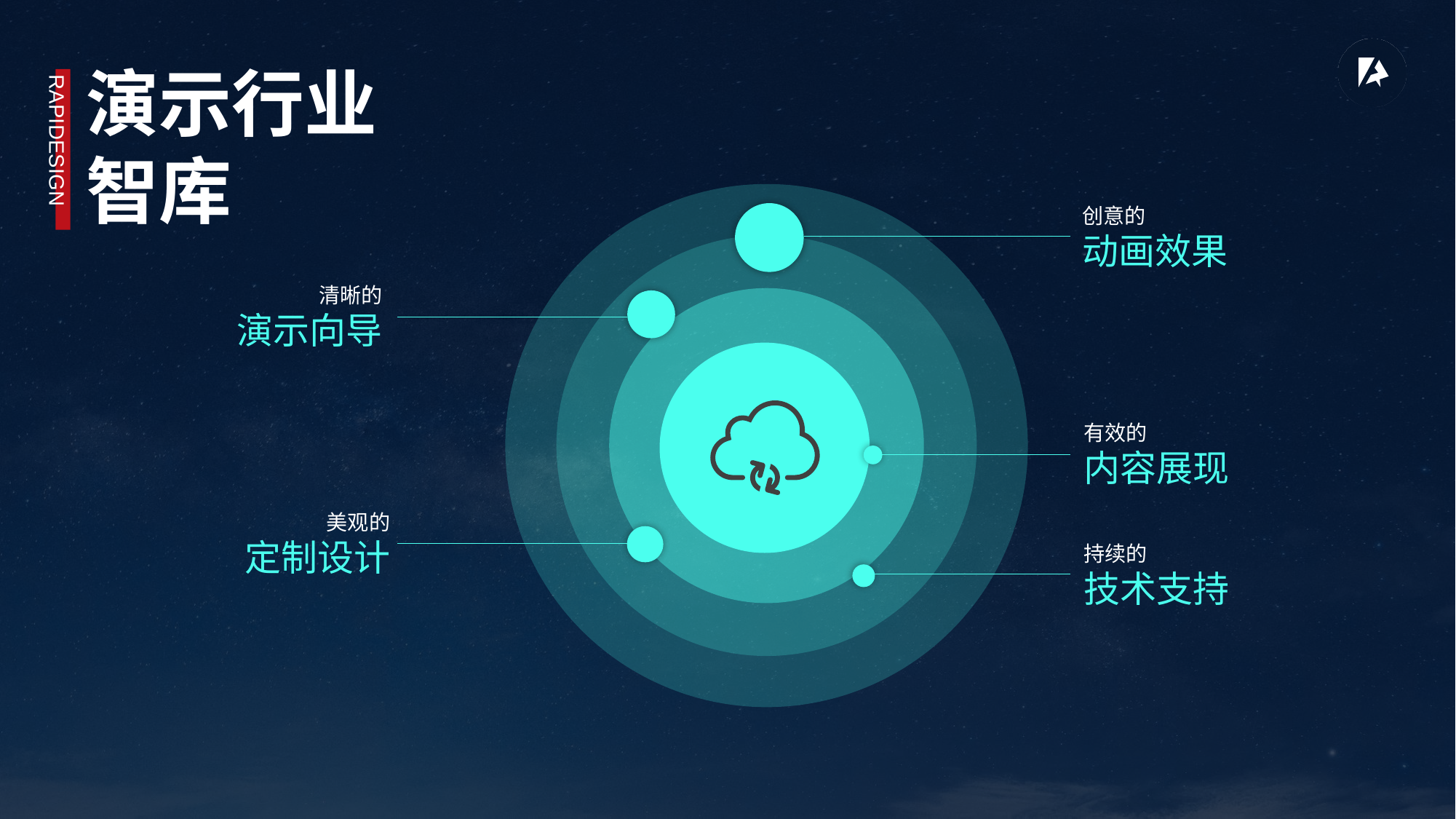

演示行业
智库
RAPIDESIGN

创意的
动画效果

清晰的
演示向导

有效的
内容展现

美观的
定制设计

持续的
技术支持